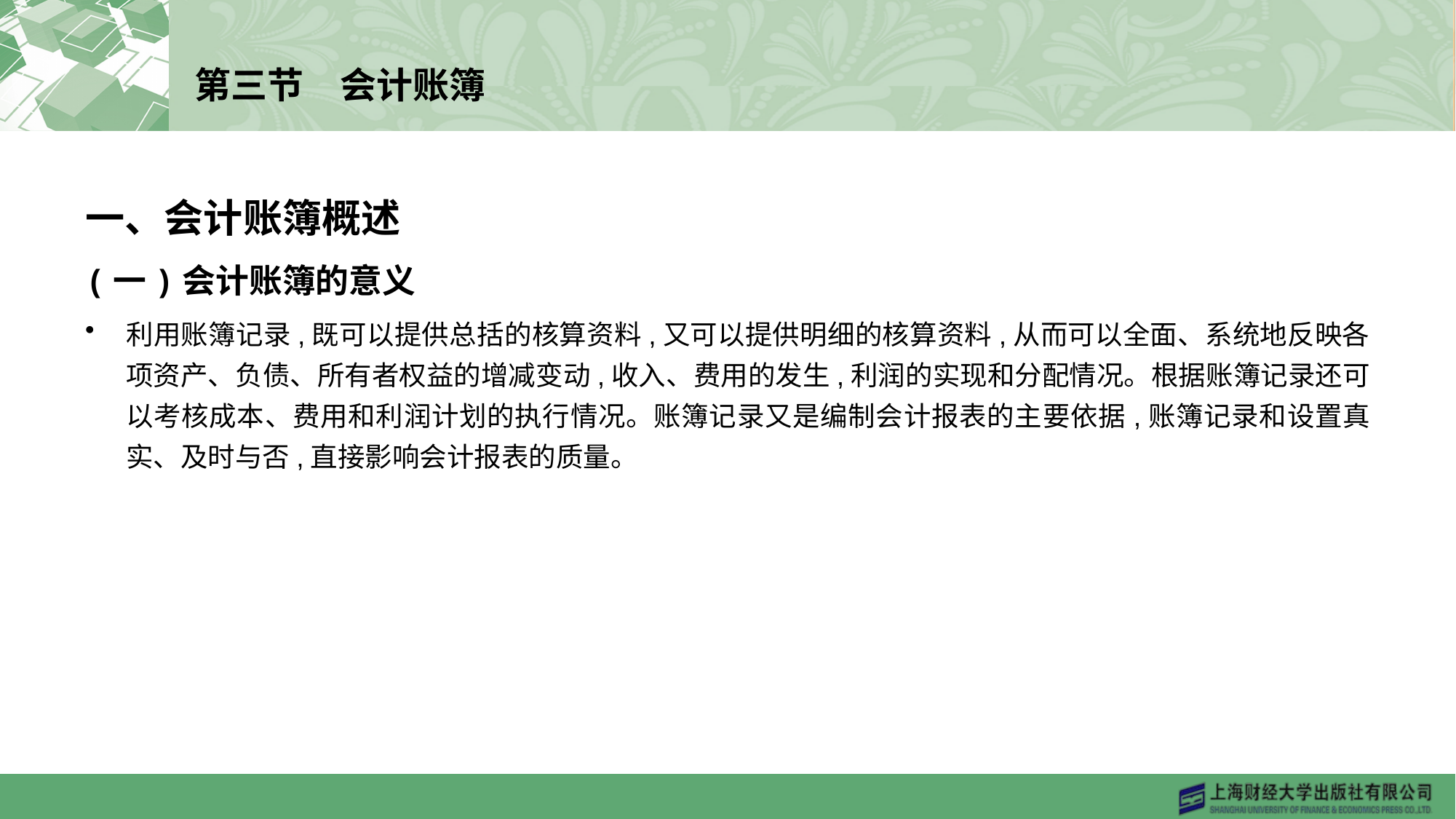

# 第三节　会计账簿
一、会计账簿概述
(一)会计账簿的意义
利用账簿记录,既可以提供总括的核算资料,又可以提供明细的核算资料,从而可以全面、系统地反映各项资产、负债、所有者权益的增减变动,收入、费用的发生,利润的实现和分配情况。根据账簿记录还可以考核成本、费用和利润计划的执行情况。账簿记录又是编制会计报表的主要依据,账簿记录和设置真实、及时与否,直接影响会计报表的质量。